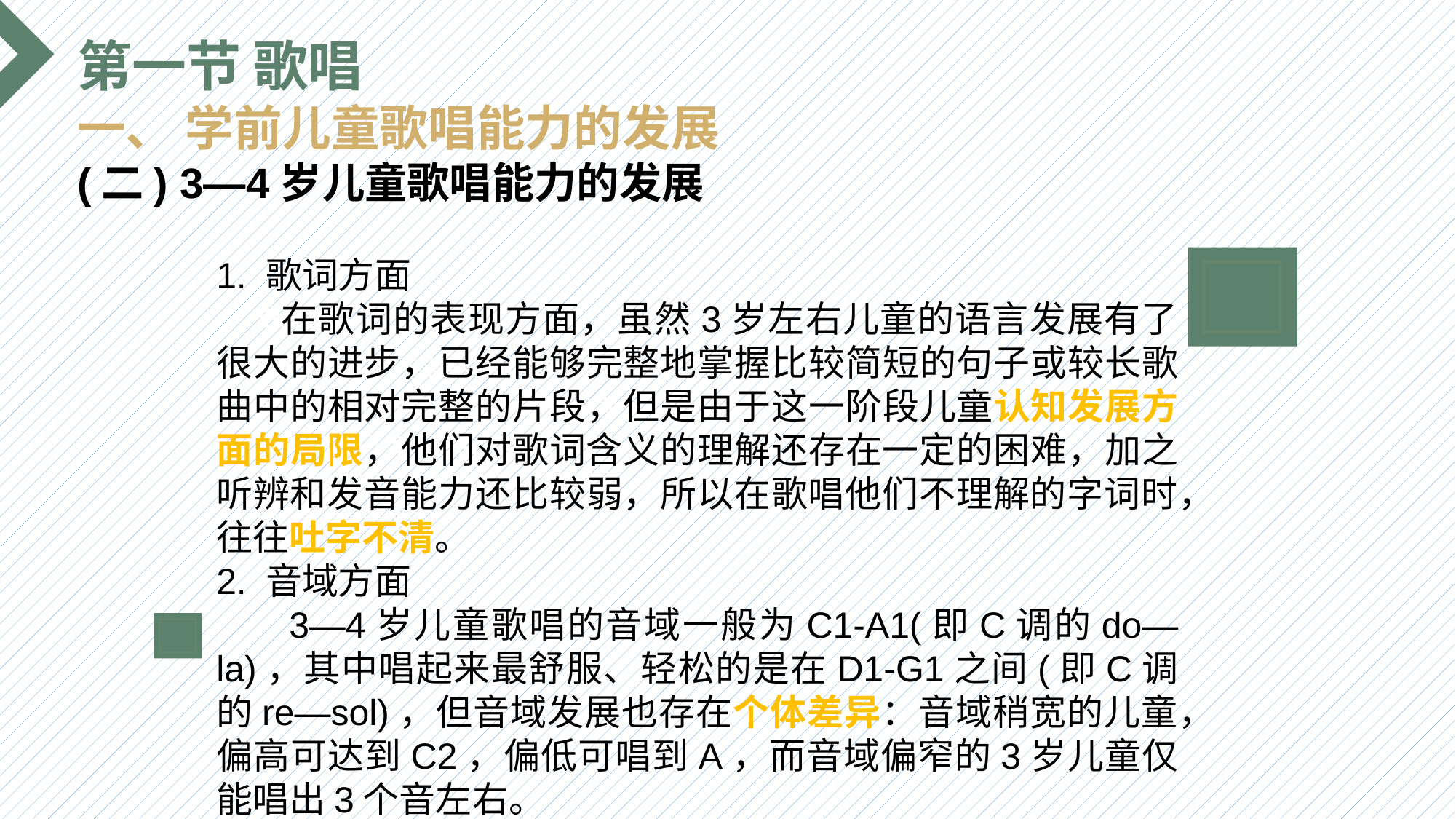

第一节 歌唱
一、 学前儿童歌唱能力的发展
(二) 3—4岁儿童歌唱能力的发展

1. 歌词方面
      在歌词的表现方面，虽然3岁左右儿童的语言发展有了很大的进步，已经能够完整地掌握比较简短的句子或较长歌曲中的相对完整的片段，但是由于这一阶段儿童认知发展方面的局限，他们对歌词含义的理解还存在一定的困难，加之听辨和发音能力还比较弱，所以在歌唱他们不理解的字词时，往往吐字不清。
2. 音域方面
      3—4岁儿童歌唱的音域一般为C1-A1(即C调的do—la)，其中唱起来最舒服、轻松的是在D1-G1之间(即C调的re—sol)，但音域发展也存在个体差异：音域稍宽的儿童，偏高可达到C2，偏低可唱到A，而音域偏窄的3岁儿童仅能唱出3个音左右。

选题背景
输入您的内容，请简要说明，言简意赅即可输入您的内容，请简要说明，言简意赅即可输入您的内容，请简要说明，言简意赅即可输入您的内容，请简要说明，言简意赅即可